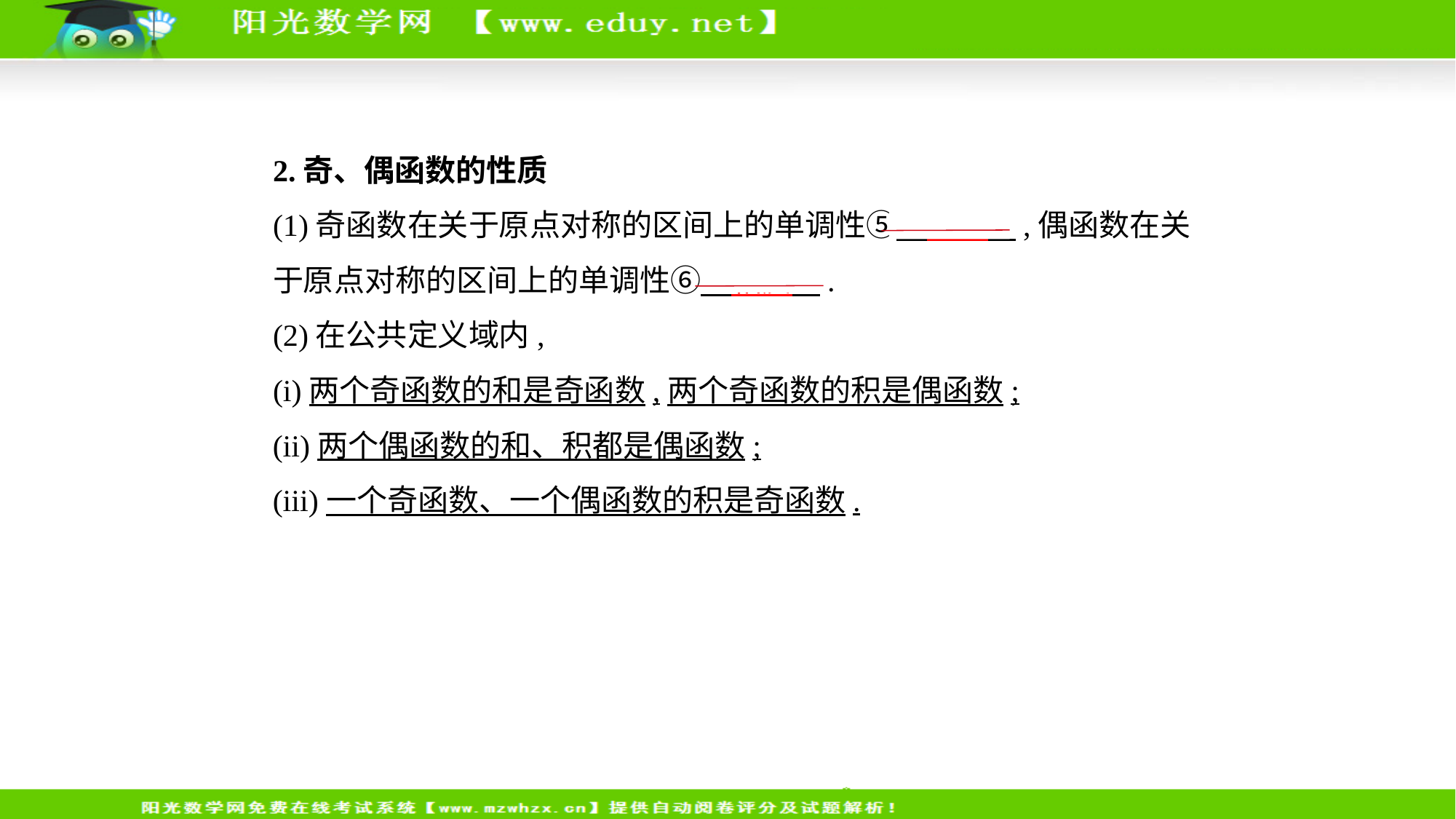

2.奇、偶函数的性质
(1)奇函数在关于原点对称的区间上的单调性⑤　相同    ,偶函数在关
于原点对称的区间上的单调性⑥　相反    .
(2)在公共定义域内,
(i)两个奇函数的和是奇函数,两个奇函数的积是偶函数;

(ii)两个偶函数的和、积都是偶函数;
(iii)一个奇函数、一个偶函数的积是奇函数.